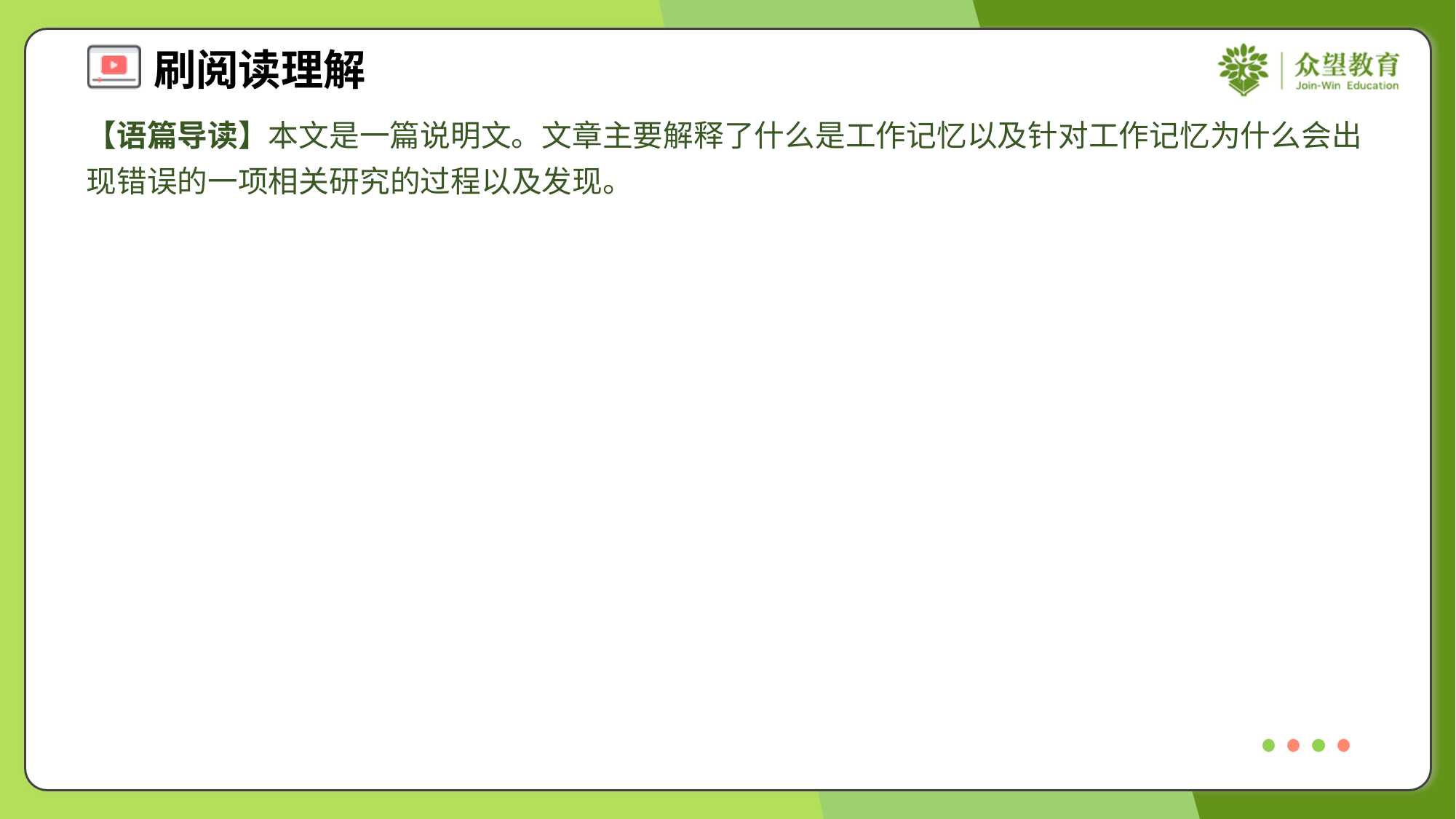

【语篇导读】本文是一篇说明文。文章主要解释了什么是工作记忆以及针对工作记忆为什么会出现错误的一项相关研究的过程以及发现。